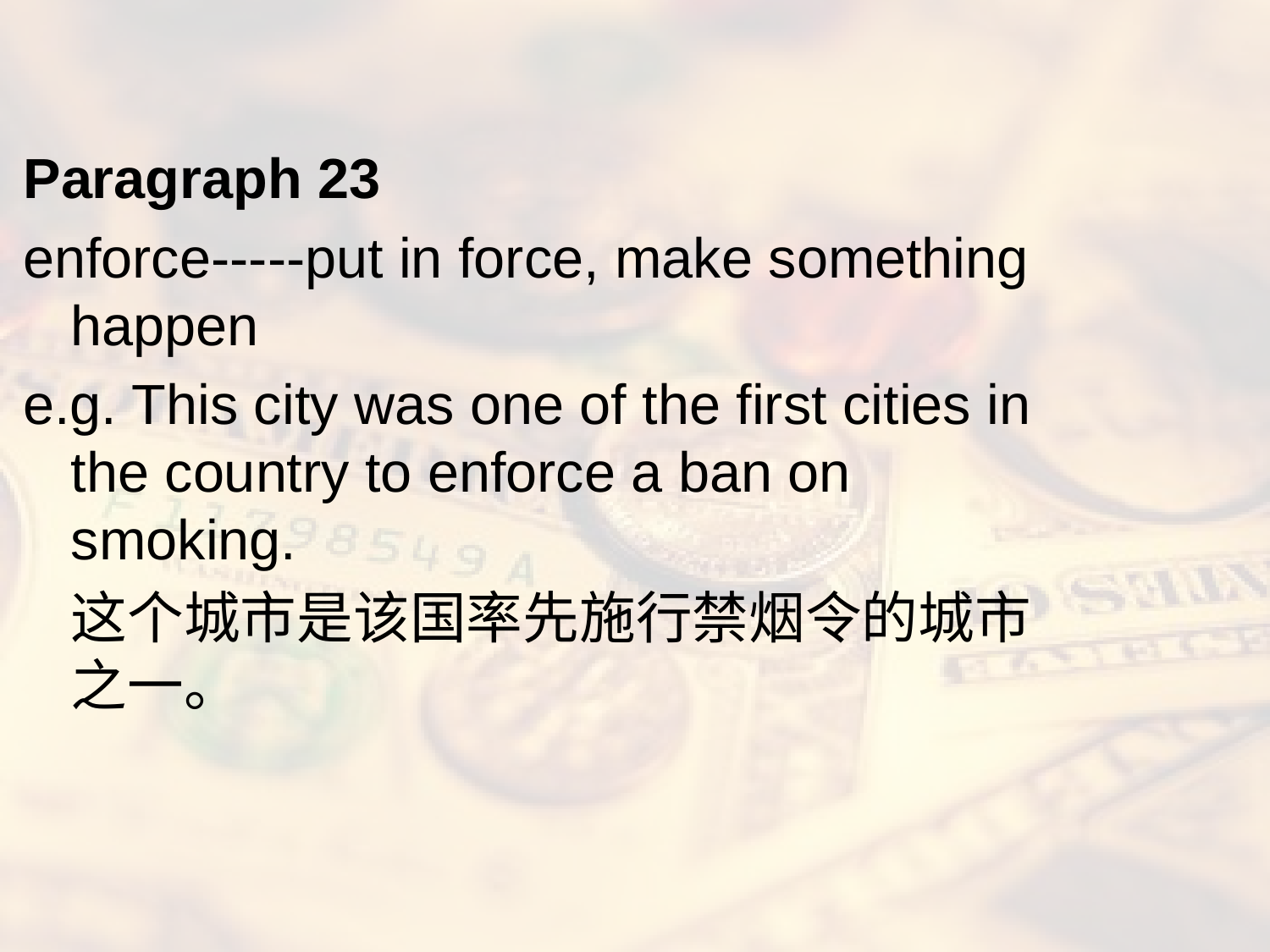

#
Paragraph 23
enforce-----put in force, make something happen
e.g. This city was one of the first cities in the country to enforce a ban on smoking.
	这个城市是该国率先施行禁烟令的城市之一。